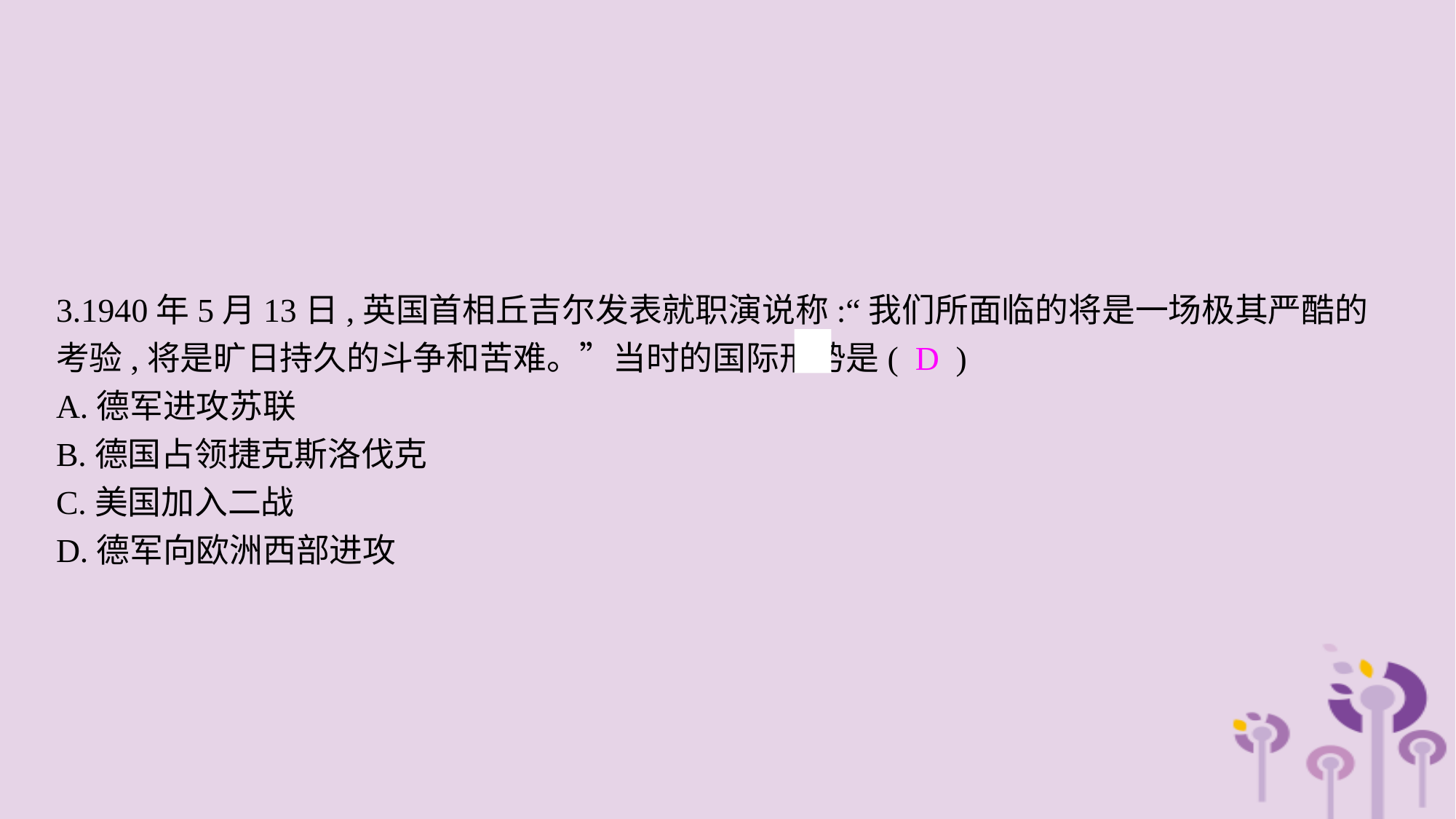

3.1940年5月13日,英国首相丘吉尔发表就职演说称:“我们所面临的将是一场极其严酷的考验,将是旷日持久的斗争和苦难。”当时的国际形势是(  D  )
A.德军进攻苏联
B.德国占领捷克斯洛伐克
C.美国加入二战
D.德军向欧洲西部进攻